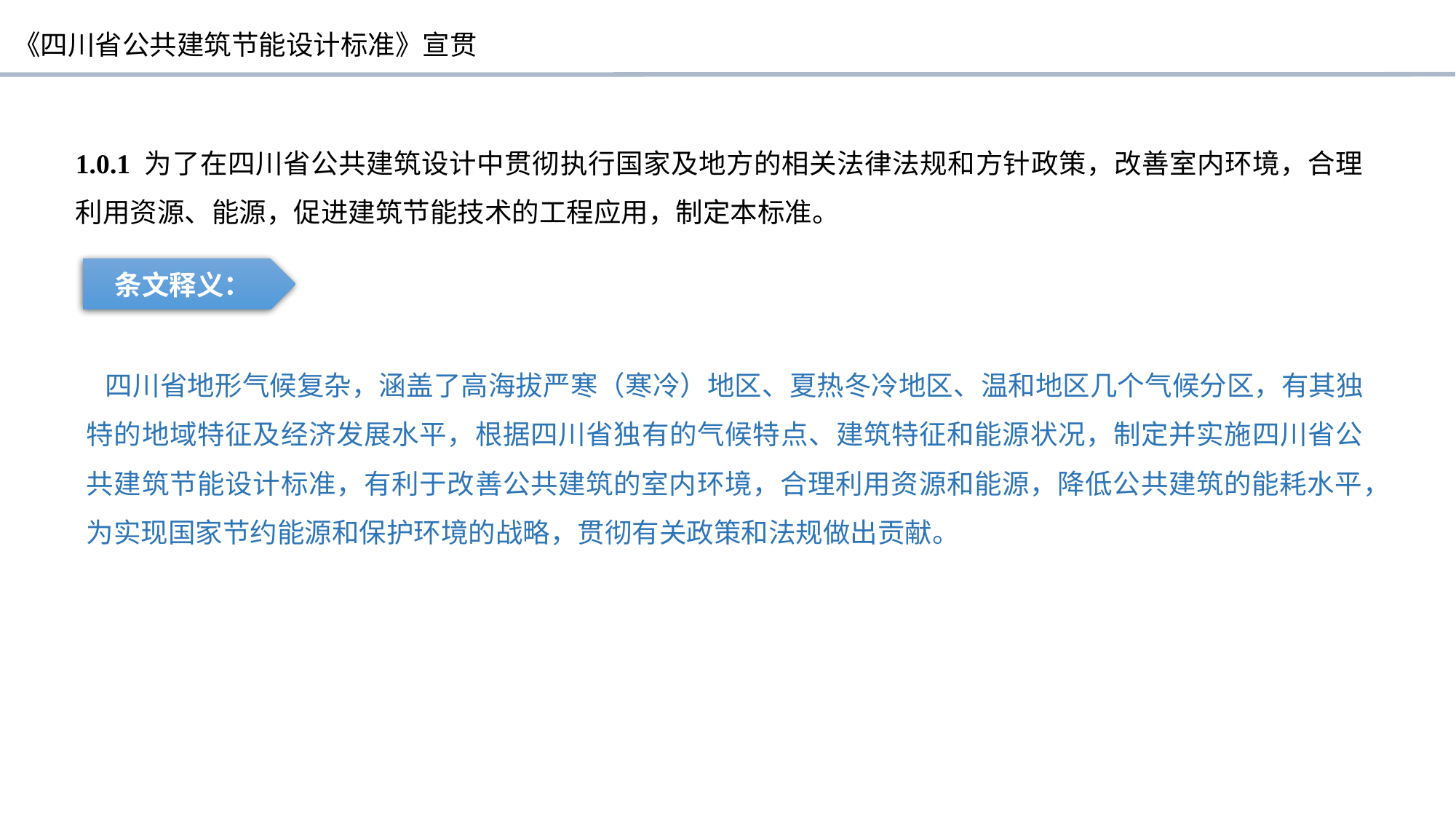

1.0.1 为了在四川省公共建筑设计中贯彻执行国家及地方的相关法律法规和方针政策，改善室内环境，合理利用资源、能源，促进建筑节能技术的工程应用，制定本标准。
条文释义：
  四川省地形气候复杂，涵盖了高海拔严寒（寒冷）地区、夏热冬冷地区、温和地区几个气候分区，有其独特的地域特征及经济发展水平，根据四川省独有的气候特点、建筑特征和能源状况，制定并实施四川省公共建筑节能设计标准，有利于改善公共建筑的室内环境，合理利用资源和能源，降低公共建筑的能耗水平，为实现国家节约能源和保护环境的战略，贯彻有关政策和法规做出贡献。